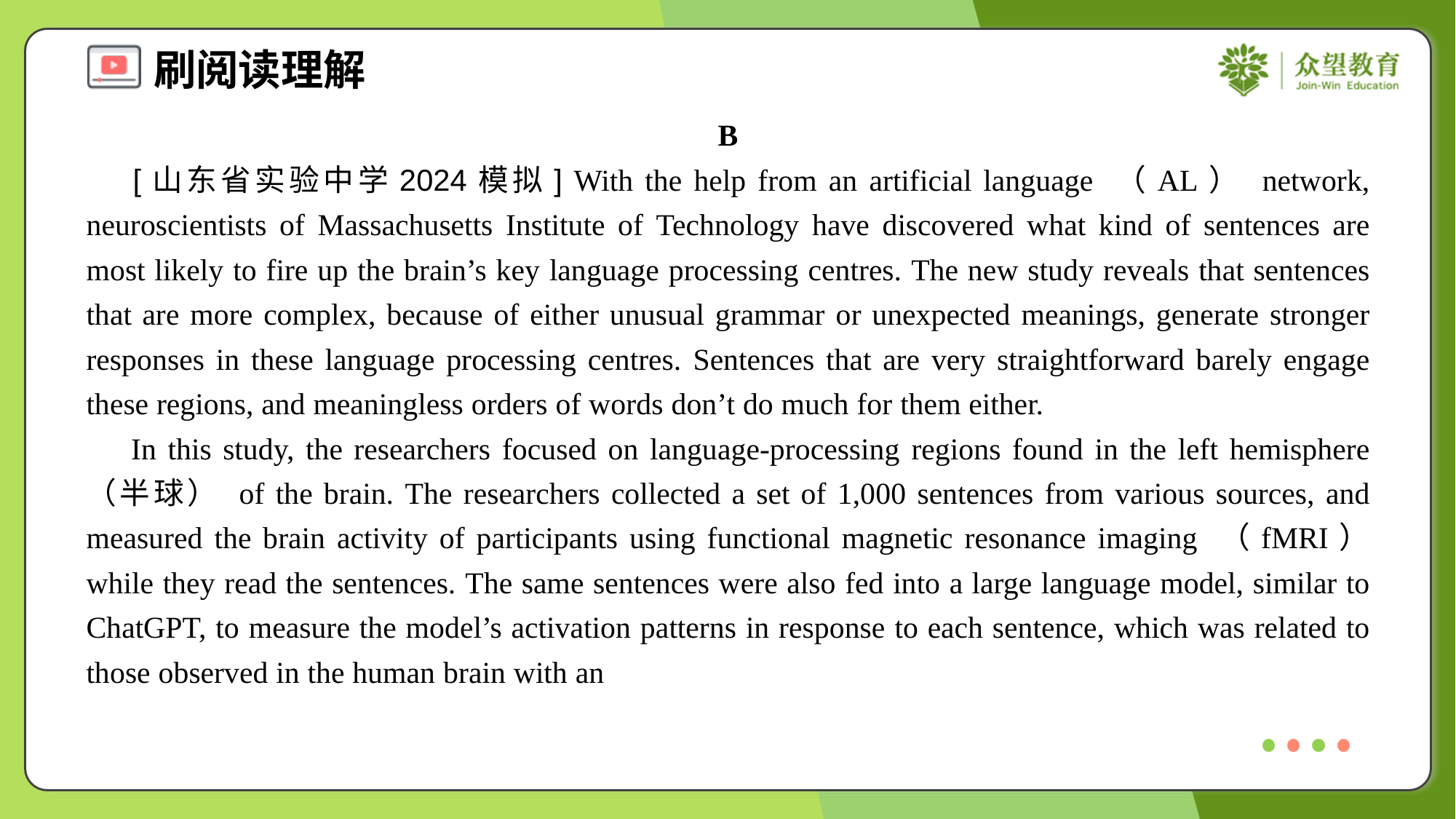

B
    [山东省实验中学2024模拟] With the help from an artificial language （AL） network, neuroscientists of Massachusetts Institute of Technology have discovered what kind of sentences are most likely to fire up the brain’s key language processing centres. The new study reveals that sentences that are more complex, because of either unusual grammar or unexpected meanings, generate stronger responses in these language processing centres. Sentences that are very straightforward barely engage these regions, and meaningless orders of words don’t do much for them either.
    In this study, the researchers focused on language-processing regions found in the left hemisphere （半球） of the brain. The researchers collected a set of 1,000 sentences from various sources, and measured the brain activity of participants using functional magnetic resonance imaging （fMRI） while they read the sentences. The same sentences were also fed into a large language model, similar to ChatGPT, to measure the model’s activation patterns in response to each sentence, which was related to those observed in the human brain with an